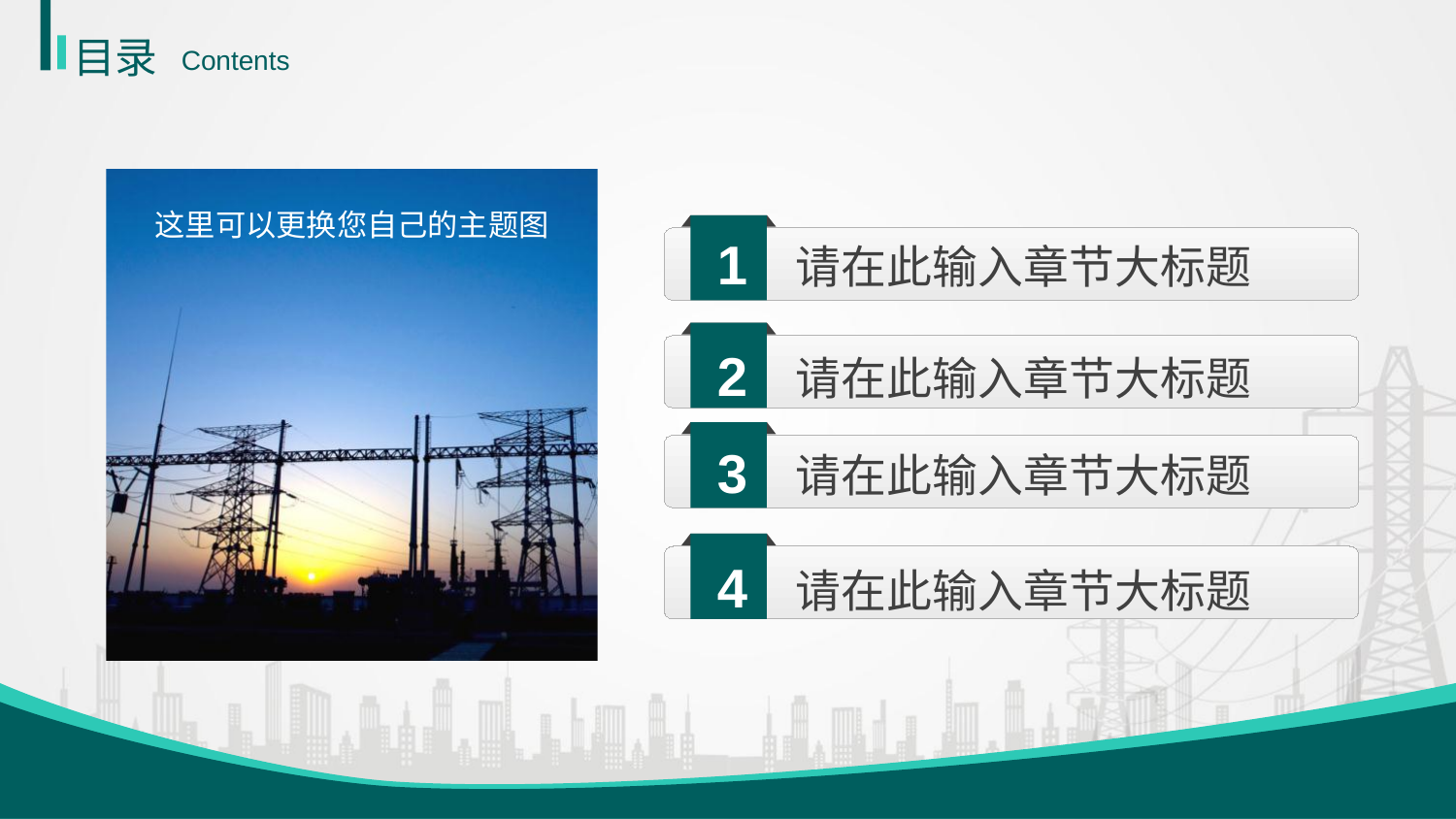

目录

Contents

这里可以更换您自己的主题图

1

请在此输入章节大标题

2

请在此输入章节大标题

3

请在此输入章节大标题

4
请在此输入章节大标题